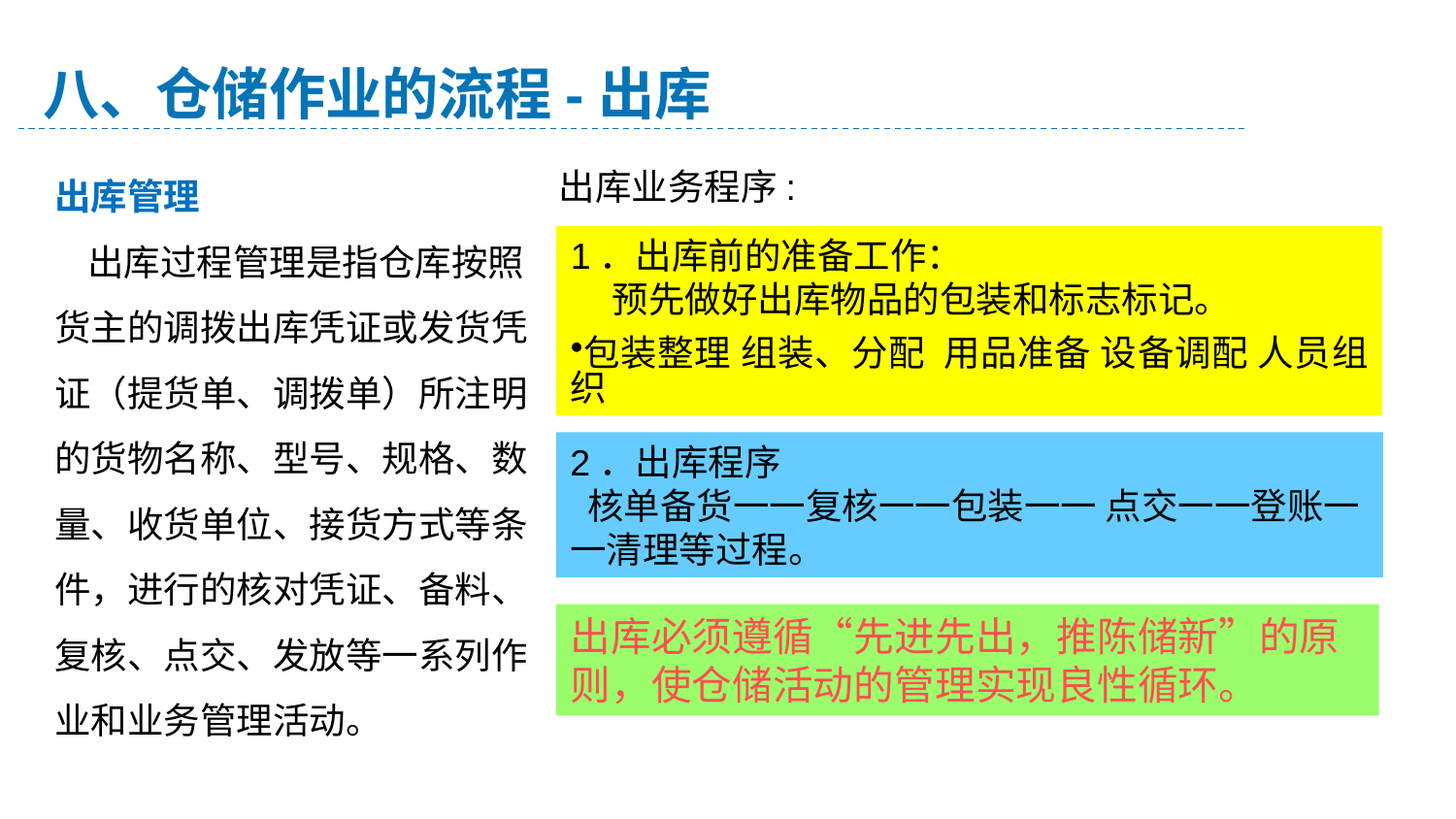

八、仓储作业的流程-出库
出库管理
   出库过程管理是指仓库按照货主的调拨出库凭证或发货凭证（提货单、调拨单）所注明的货物名称、型号、规格、数量、收货单位、接货方式等条件，进行的核对凭证、备料、复核、点交、发放等一系列作业和业务管理活动。
出库业务程序:
1．出库前的准备工作：
    预先做好出库物品的包装和标志标记。
包装整理 组装、分配  用品准备 设备调配 人员组织
2．出库程序
 核单备货一一复核一一包装一一 点交一一登账一一清理等过程。
出库必须遵循“先进先出，推陈储新”的原则，使仓储活动的管理实现良性循环。